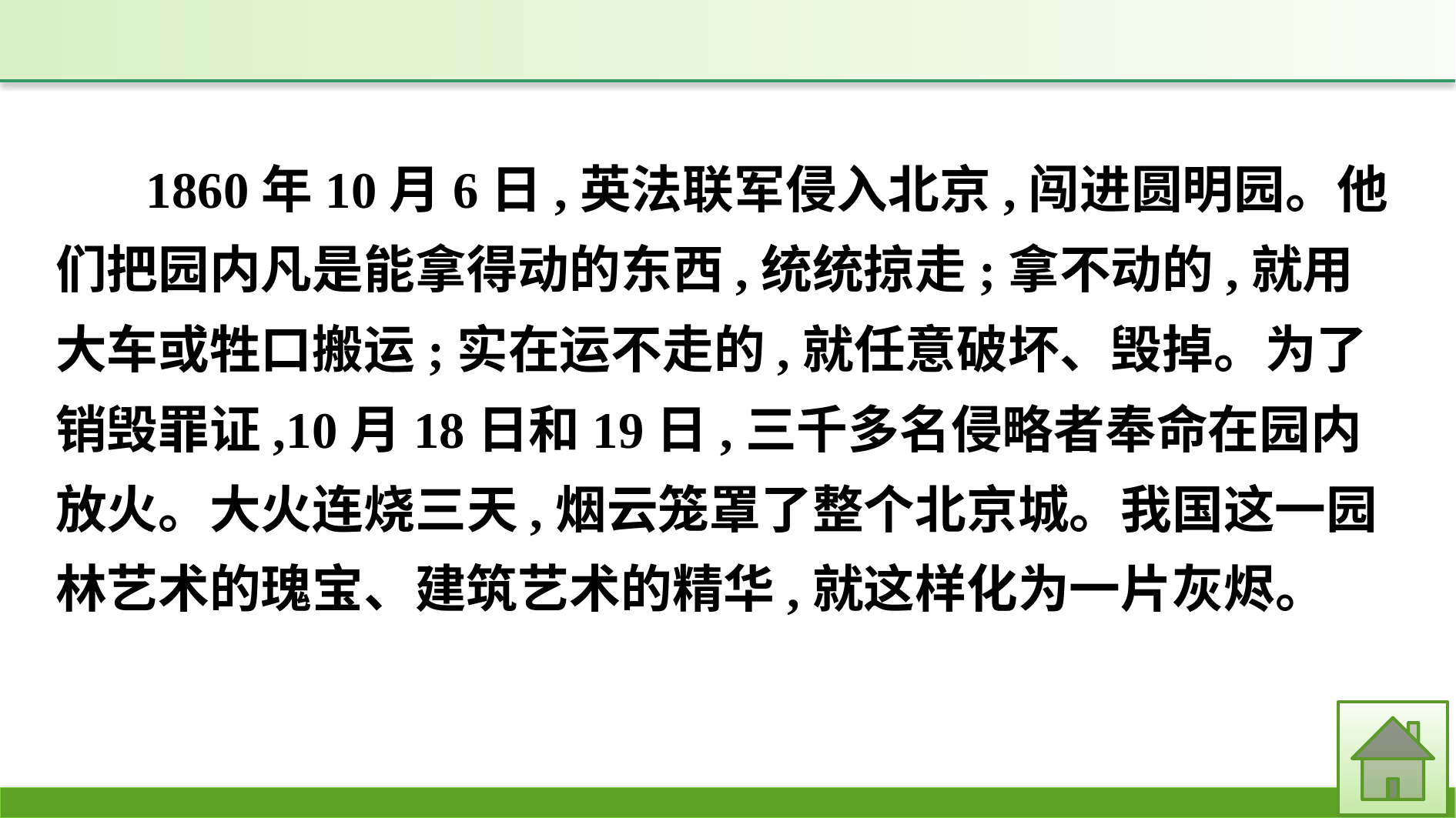

1860年10月6日,英法联军侵入北京,闯进圆明园。他们把园内凡是能拿得动的东西,统统掠走;拿不动的,就用大车或牲口搬运;实在运不走的,就任意破坏、毁掉。为了销毁罪证,10月18日和19日,三千多名侵略者奉命在园内放火。大火连烧三天,烟云笼罩了整个北京城。我国这一园林艺术的瑰宝、建筑艺术的精华,就这样化为一片灰烬。